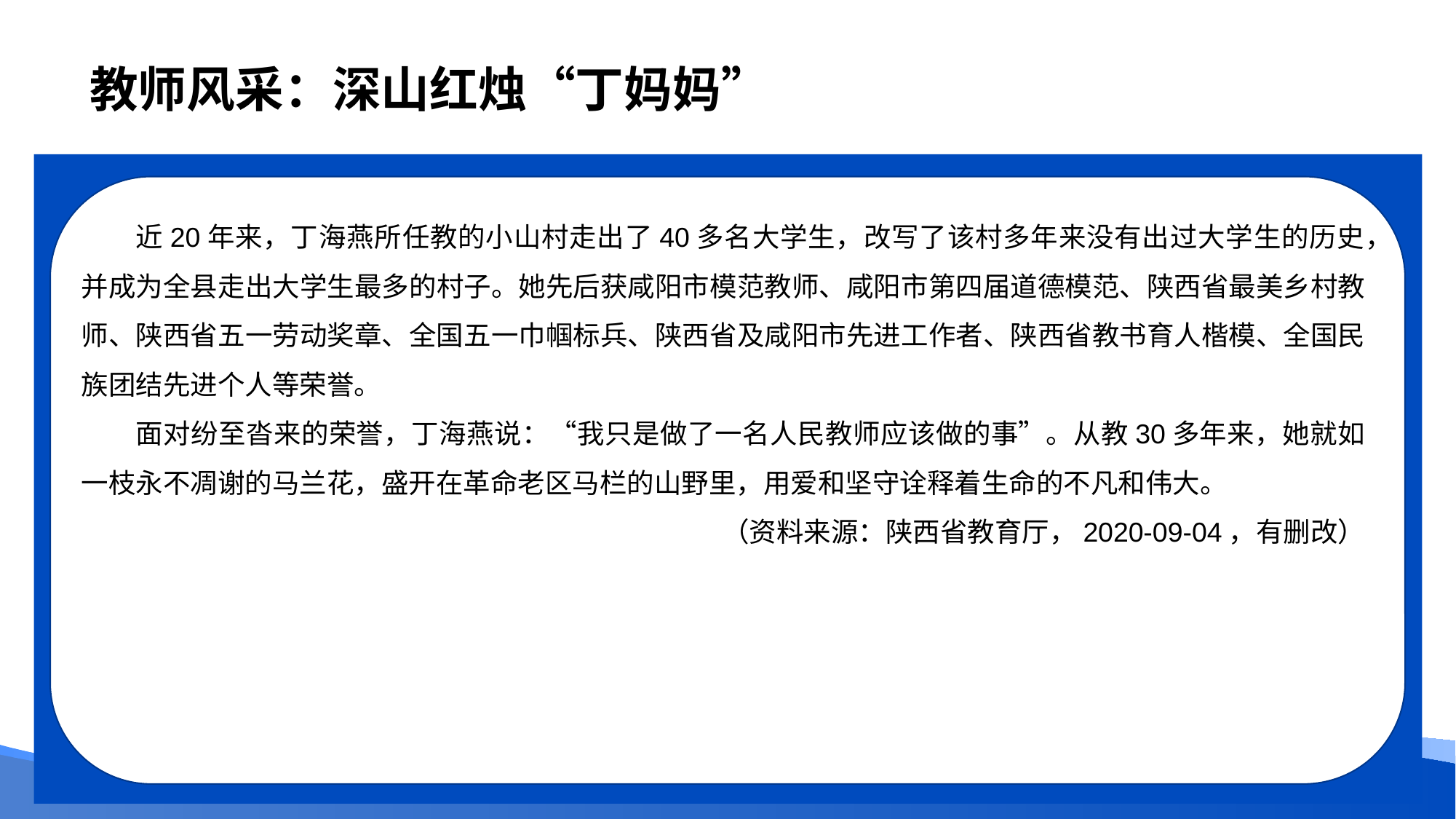

# 教师风采：深山红烛“丁妈妈”

近20年来，丁海燕所任教的小山村走出了40多名大学生，改写了该村多年来没有出过大学生的历史，并成为全县走出大学生最多的村子。她先后获咸阳市模范教师、咸阳市第四届道德模范、陕西省最美乡村教师、陕西省五一劳动奖章、全国五一巾帼标兵、陕西省及咸阳市先进工作者、陕西省教书育人楷模、全国民族团结先进个人等荣誉。
面对纷至沓来的荣誉，丁海燕说：“我只是做了一名人民教师应该做的事”。从教30多年来，她就如一枝永不凋谢的马兰花，盛开在革命老区马栏的山野里，用爱和坚守诠释着生命的不凡和伟大。
（资料来源：陕西省教育厅，2020-09-04，有删改）